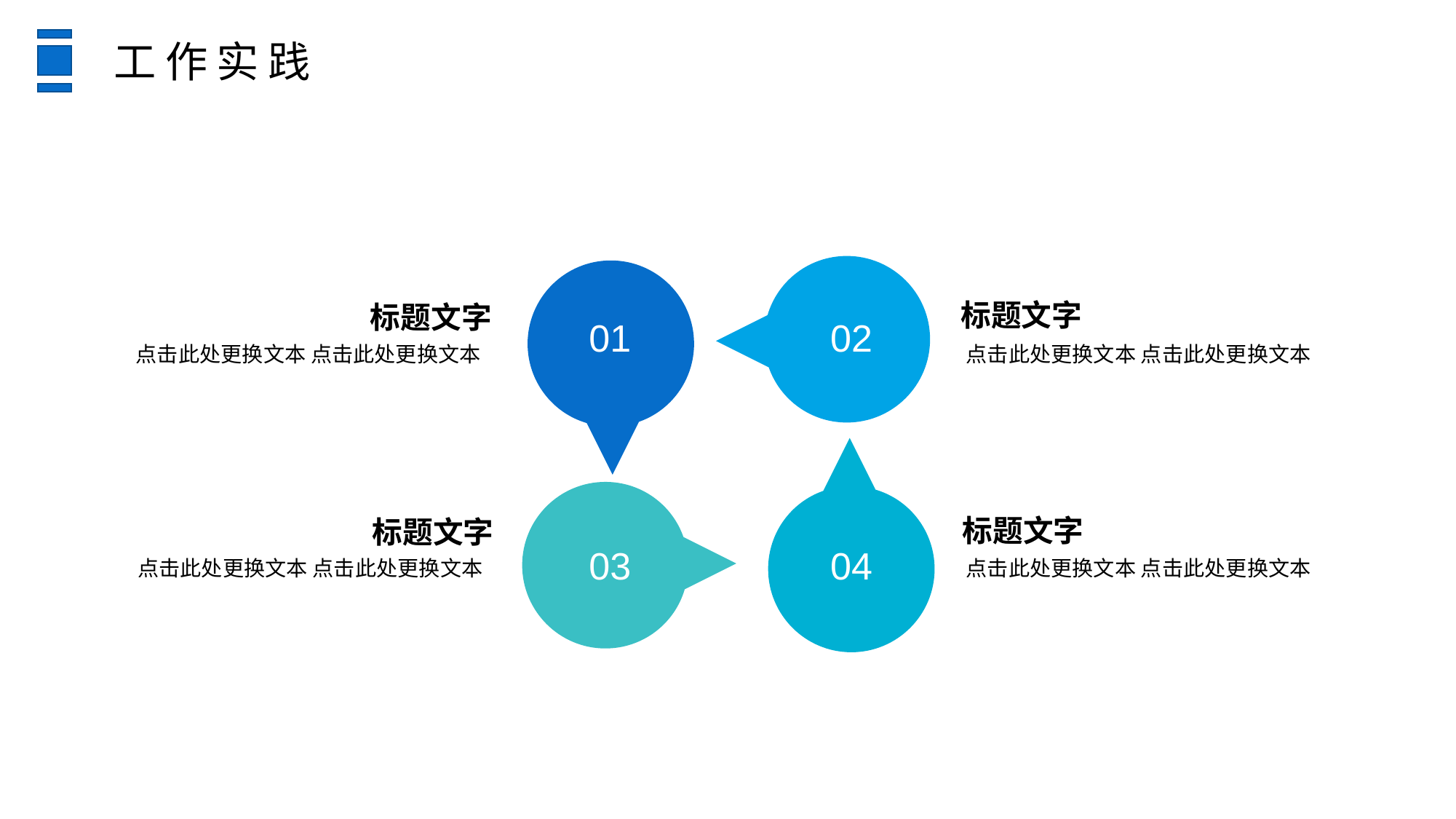

工作实践

02

01

04

03
标题文字
标题文字
点击此处更换文本 点击此处更换文本
点击此处更换文本 点击此处更换文本
标题文字
标题文字
点击此处更换文本 点击此处更换文本
点击此处更换文本 点击此处更换文本